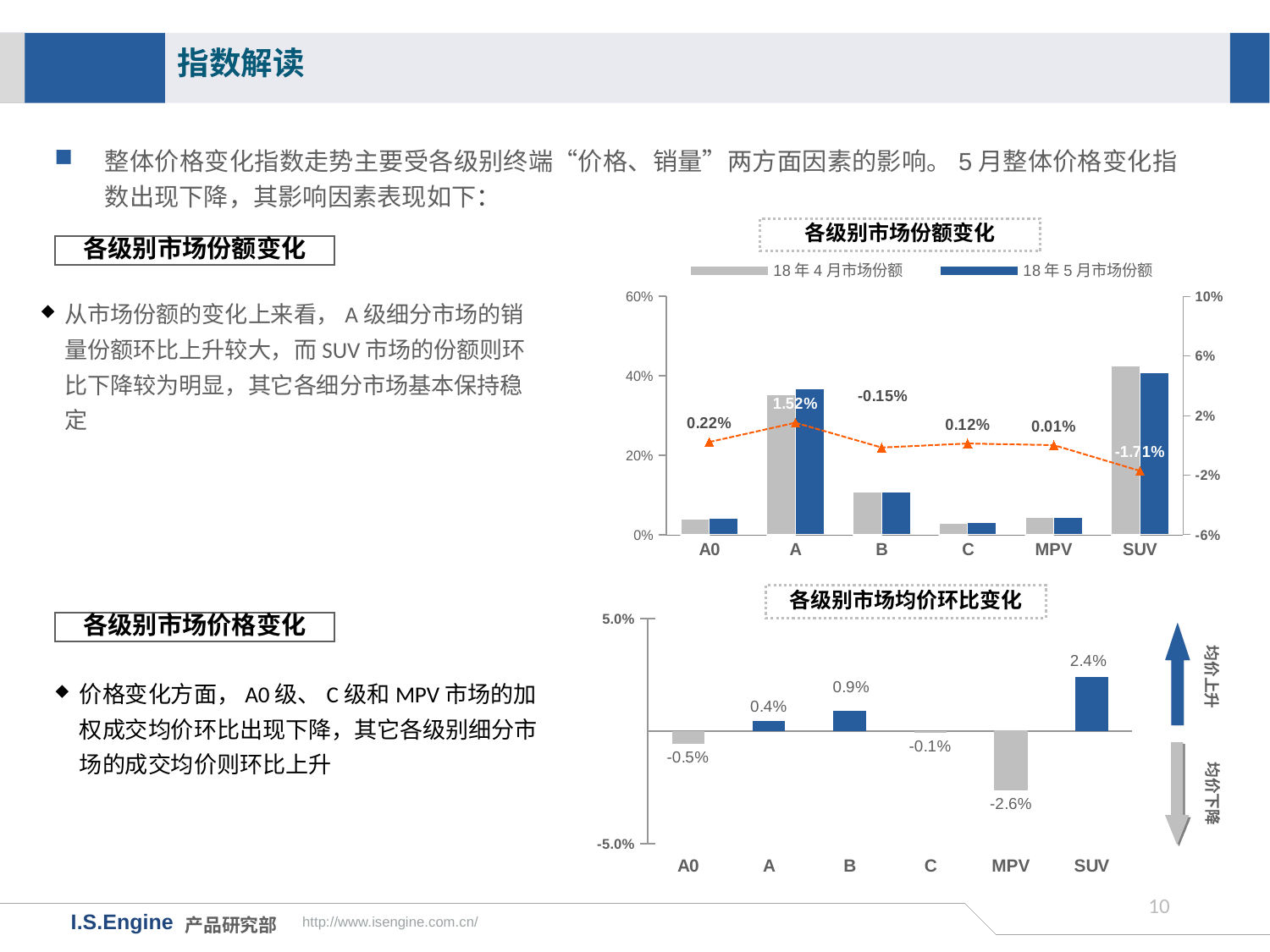

指数解读
整体价格变化指数走势主要受各级别终端“价格、销量”两方面因素的影响。5月整体价格变化指数出现下降，其影响因素表现如下：
各级别市场份额变化
各级别市场份额变化

### Chart

| Category | 18年4月市场份额 | 18年5月市场份额 | 月度份额差值 |
|---|---|---|---|
| A0 | 0.0392 | 0.04140010814857951 | 0.002200108148579509 |
| A | 0.3526 | 0.36776063114401786 | 0.015160631144017833 |
| B | 0.1087 | 0.10723208962466897 | -0.001467910375331033 |
| C | 0.0295 | 0.03069339877708914 | 0.0011933987770891413 |
| MPV | 0.0442 | 0.04433606477822609 | 0.00013606477822608598 |
| SUV | 0.4257 | 0.40857770752741845 | -0.01712229247258157 |
从市场份额的变化上来看，A级细分市场的销量份额环比上升较大，而SUV市场的份额则环比下降较为明显，其它各细分市场基本保持稳定
各级别市场均价环比变化

### Chart

| Category |  |
|---|---|
| A0 | -0.005417709980555241 |
| A | 0.004480992442559062 |
| B | 0.009166453781148665 |
| C | -0.000567929474368678 |
| MPV | -0.02609534780521261 |
| SUV | 0.023936241402382707 |
各级别市场价格变化

均价上升
价格变化方面，A0级、C级和MPV市场的加权成交均价环比出现下降，其它各级别细分市场的成交均价则环比上升

均价下降
10